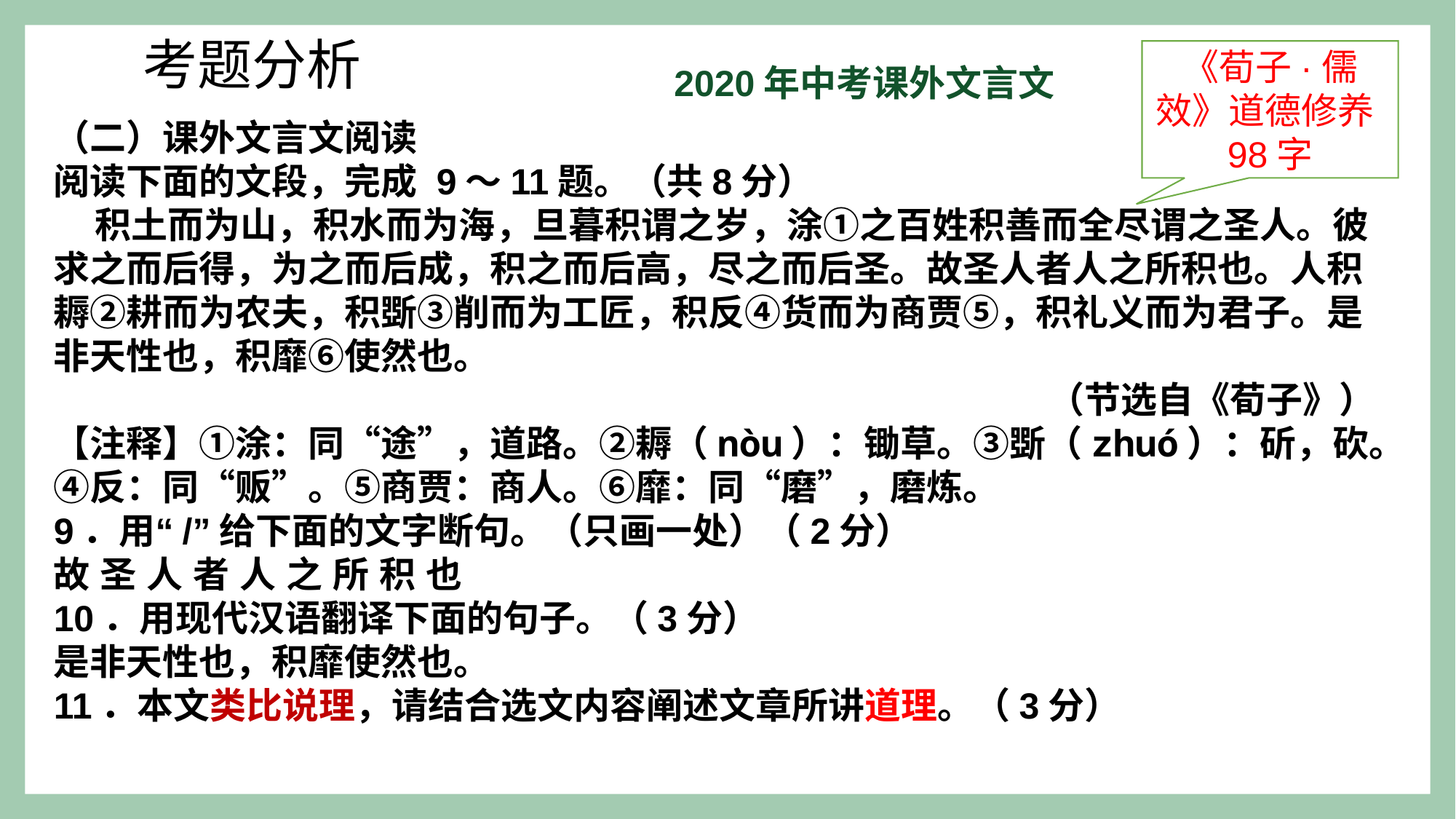

考题分析
《荀子·儒效》道德修养
98字
2020年中考课外文言文
（二）课外文言文阅读
阅读下面的文段，完成 9～11题。（共8分）
    积土而为山，积水而为海，旦暮积谓之岁，涂①之百姓积善而全尽谓之圣人。彼求之而后得，为之而后成，积之而后高，尽之而后圣。故圣人者人之所积也。人积耨②耕而为农夫，积斲③削而为工匠，积反④货而为商贾⑤，积礼义而为君子。是非天性也，积靡⑥使然也。
（节选自《荀子》）
【注释】①涂：同“途”，道路。②耨（nòu）：锄草。③斲（zhuó）：斫，砍。④反：同“贩”。⑤商贾：商人。⑥靡：同“磨”，磨炼。
9．用“/”给下面的文字断句。（只画一处）（2分）
故 圣 人 者 人 之 所 积 也
10．用现代汉语翻译下面的句子。（3分）
是非天性也，积靡使然也。
11．本文类比说理，请结合选文内容阐述文章所讲道理。（3分）